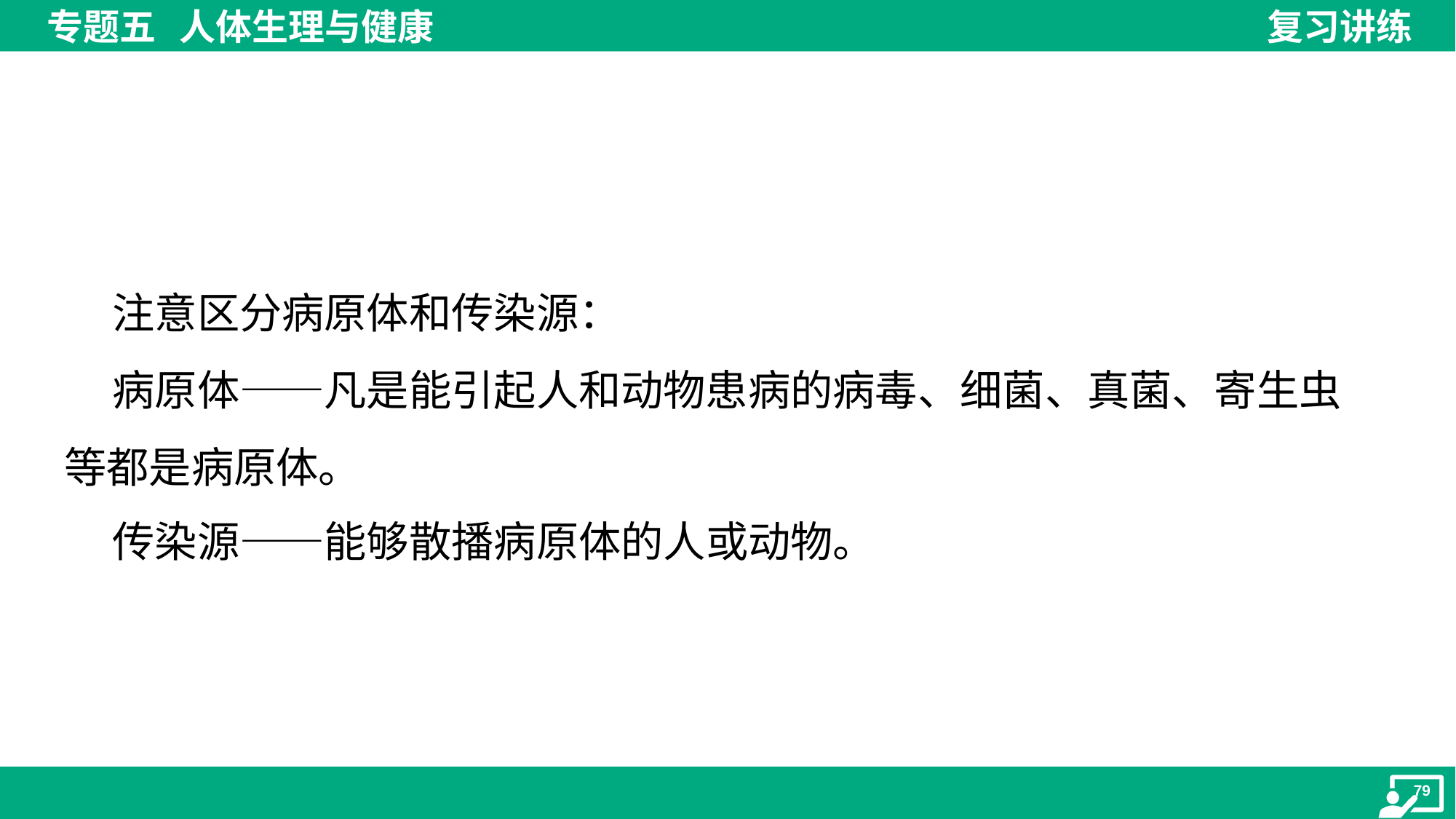

注意区分病原体和传染源：
    病原体——凡是能引起人和动物患病的病毒、细菌、真菌、寄生虫
等都是病原体。
    传染源——能够散播病原体的人或动物。